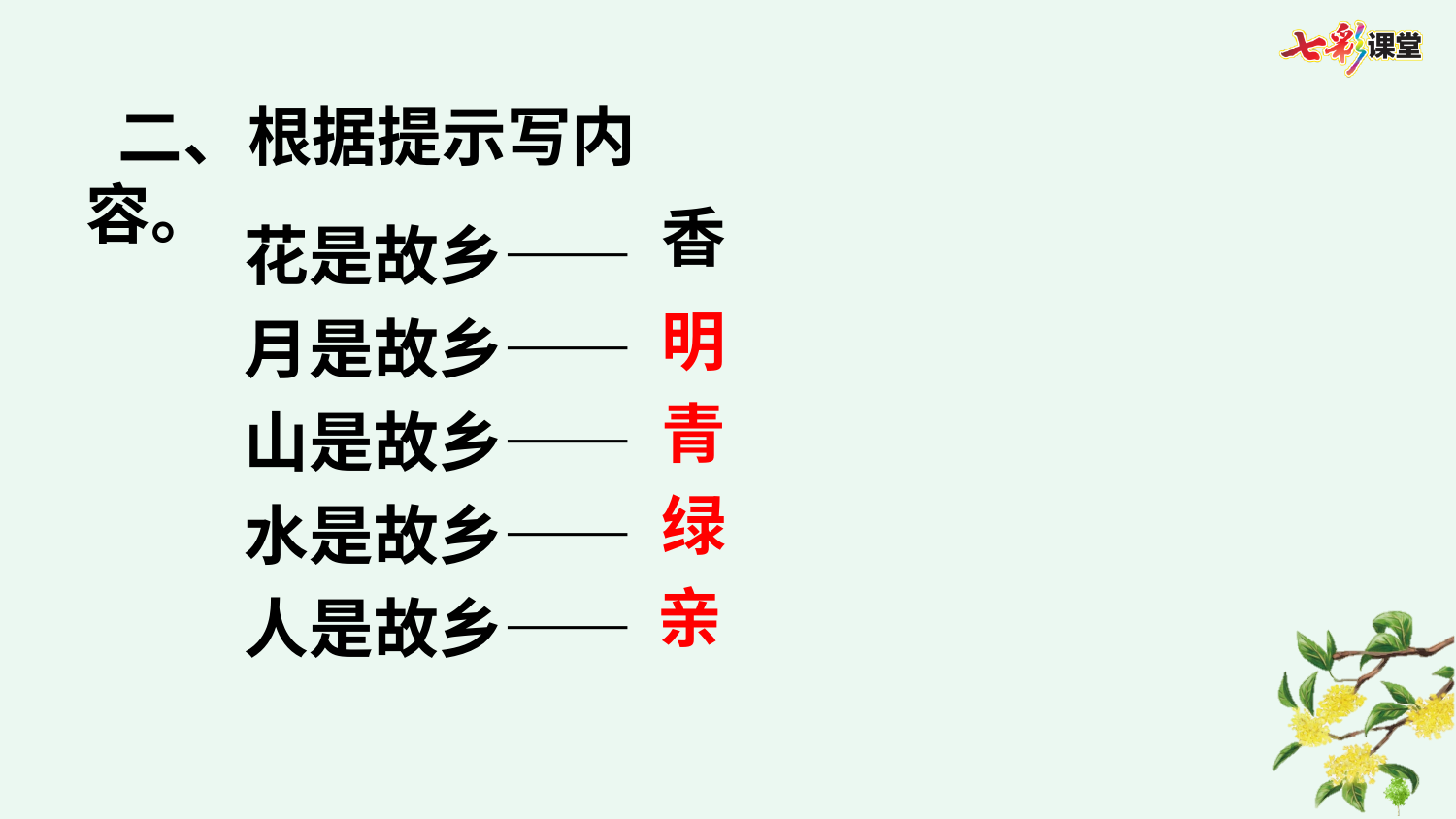

二、根据提示写内容。
香
花是故乡——
月是故乡——
山是故乡——
水是故乡——
人是故乡——

明
青
绿
亲